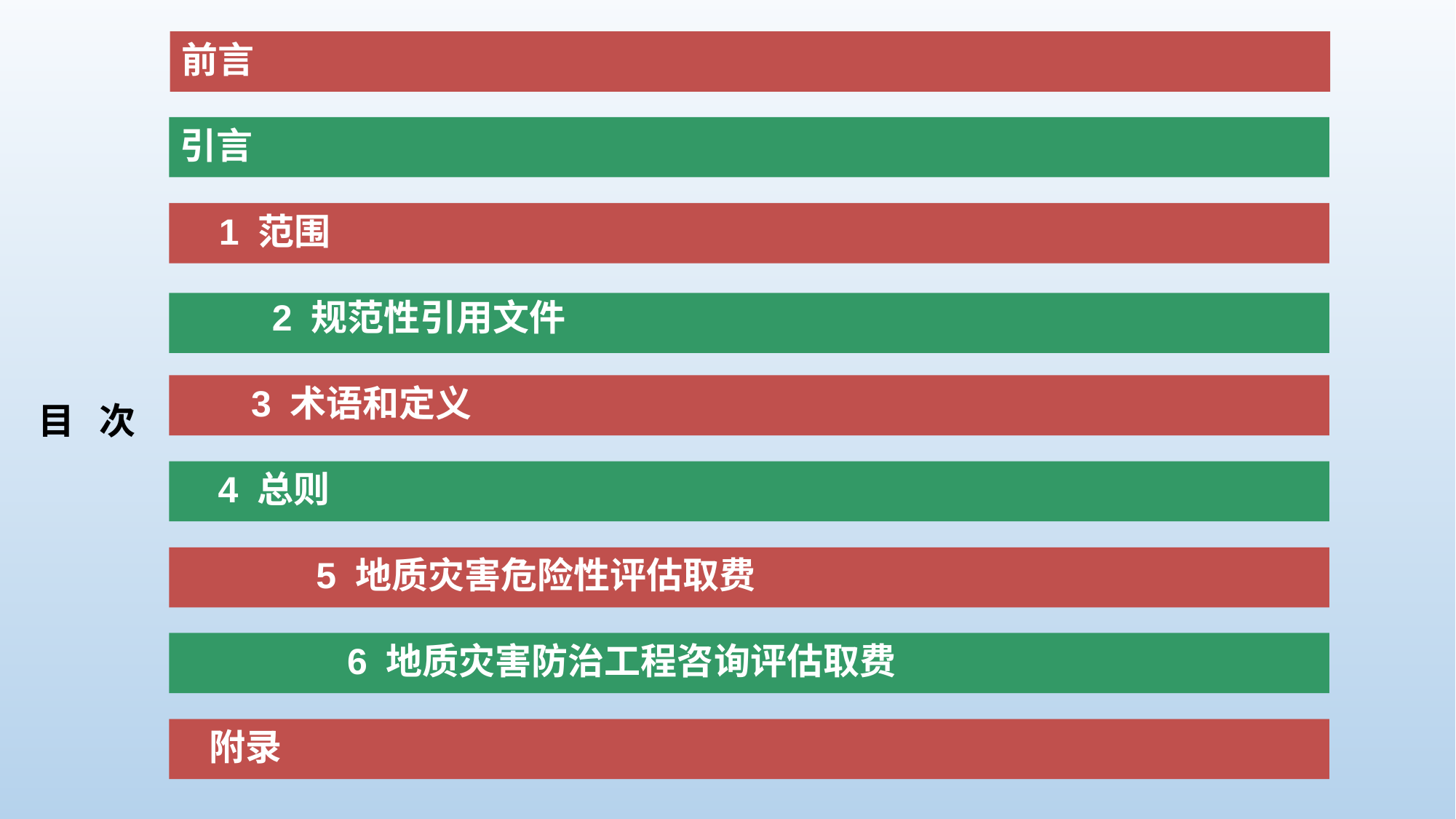

前言

引言

1 范围
2 规范性引用文件

3 术语和定义
目   次
4 总则

5 地质灾害危险性评估取费

6 地质灾害防治工程咨询评估取费
附录